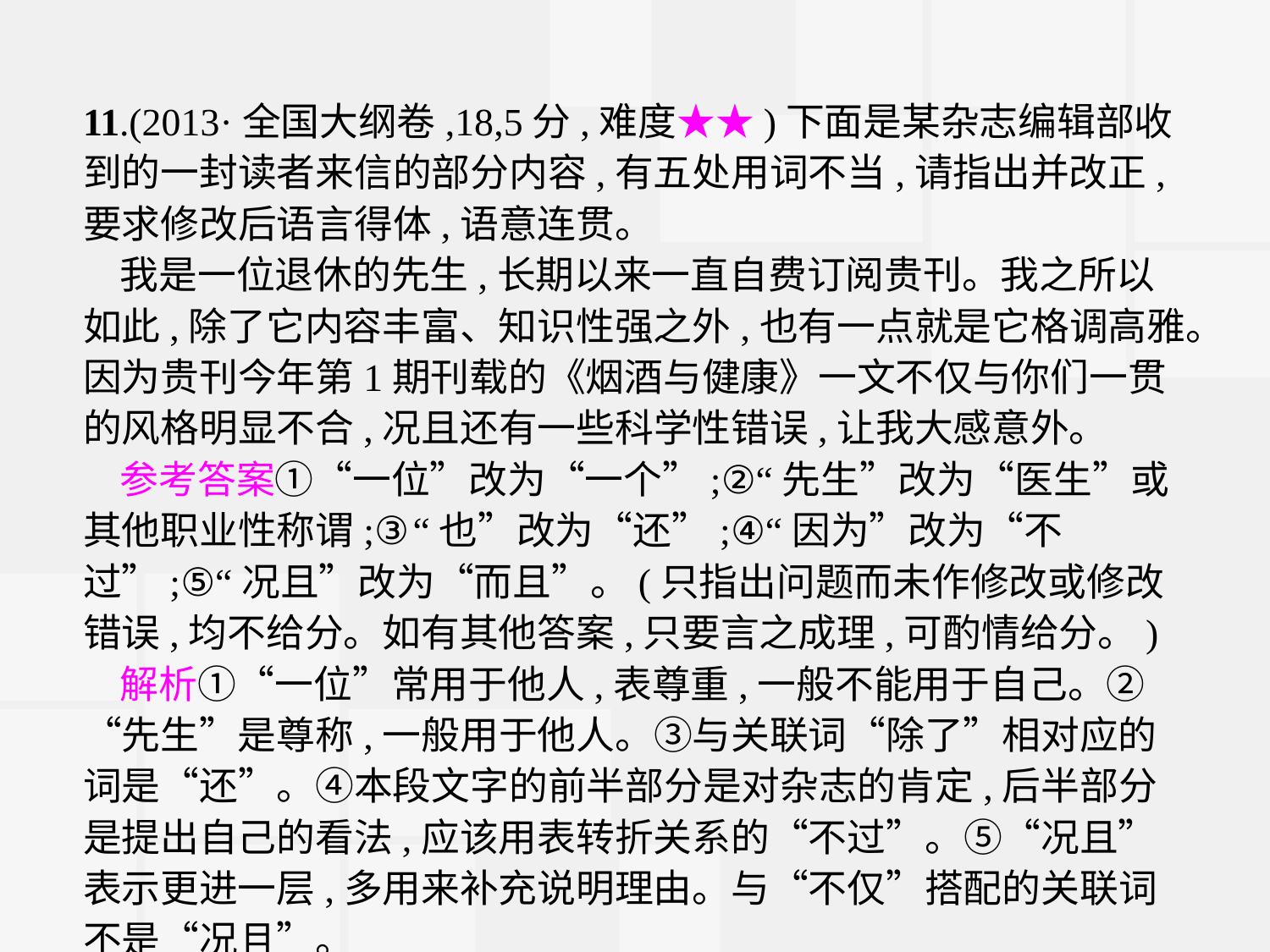

11.(2013·全国大纲卷,18,5分,难度★★)下面是某杂志编辑部收到的一封读者来信的部分内容,有五处用词不当,请指出并改正,要求修改后语言得体,语意连贯。
我是一位退休的先生,长期以来一直自费订阅贵刊。我之所以如此,除了它内容丰富、知识性强之外,也有一点就是它格调高雅。因为贵刊今年第1期刊载的《烟酒与健康》一文不仅与你们一贯的风格明显不合,况且还有一些科学性错误,让我大感意外。
参考答案①“一位”改为“一个”;②“先生”改为“医生”或其他职业性称谓;③“也”改为“还”;④“因为”改为“不过”;⑤“况且”改为“而且”。(只指出问题而未作修改或修改错误,均不给分。如有其他答案,只要言之成理,可酌情给分。)
解析①“一位”常用于他人,表尊重,一般不能用于自己。②“先生”是尊称,一般用于他人。③与关联词“除了”相对应的词是“还”。④本段文字的前半部分是对杂志的肯定,后半部分是提出自己的看法,应该用表转折关系的“不过”。⑤“况且”表示更进一层,多用来补充说明理由。与“不仅”搭配的关联词不是“况且”。